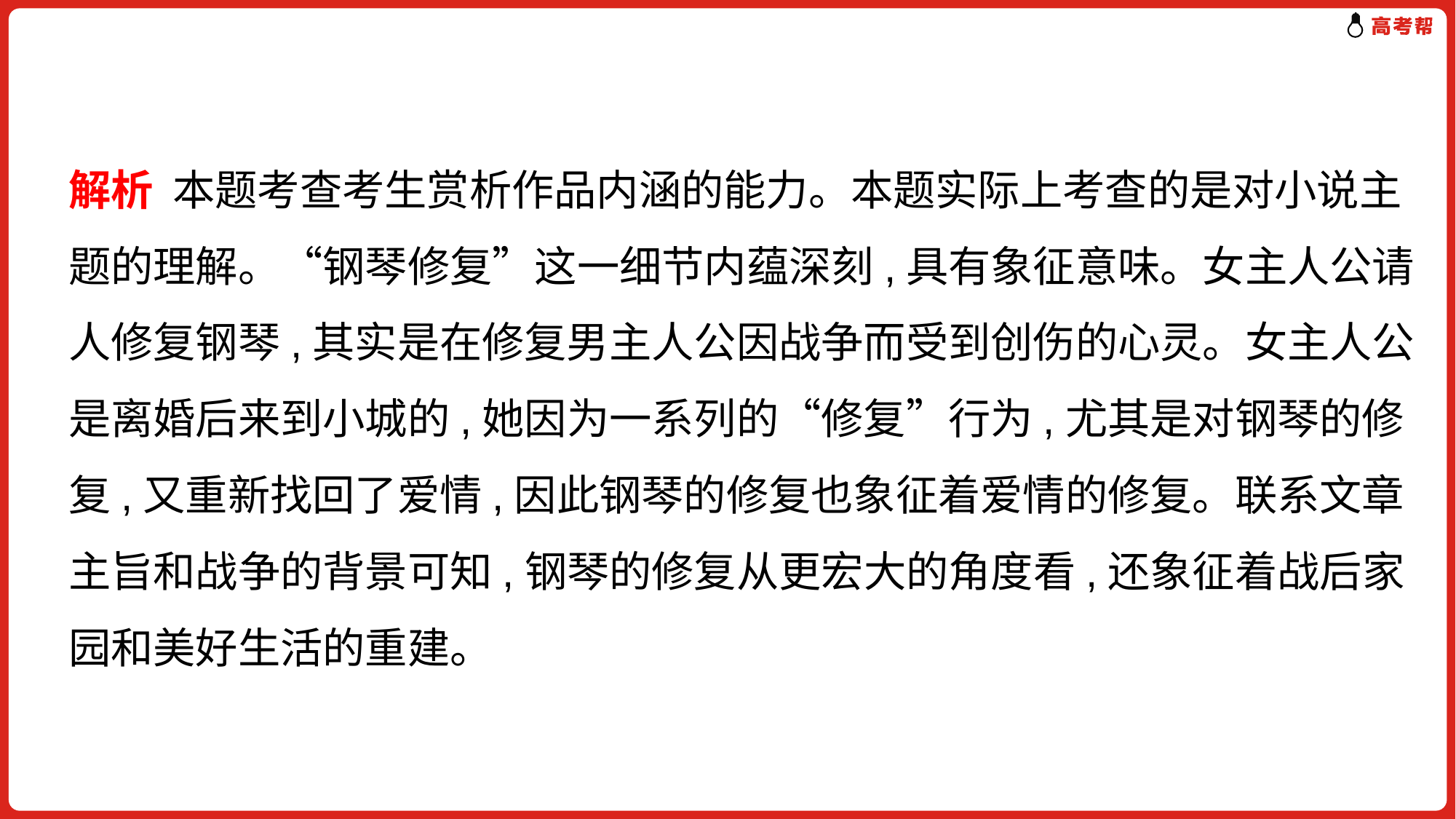

解析  本题考查考生赏析作品内涵的能力。本题实际上考查的是对小说主题的理解。“钢琴修复”这一细节内蕴深刻,具有象征意味。女主人公请人修复钢琴,其实是在修复男主人公因战争而受到创伤的心灵。女主人公是离婚后来到小城的,她因为一系列的“修复”行为,尤其是对钢琴的修复,又重新找回了爱情,因此钢琴的修复也象征着爱情的修复。联系文章主旨和战争的背景可知,钢琴的修复从更宏大的角度看,还象征着战后家园和美好生活的重建。